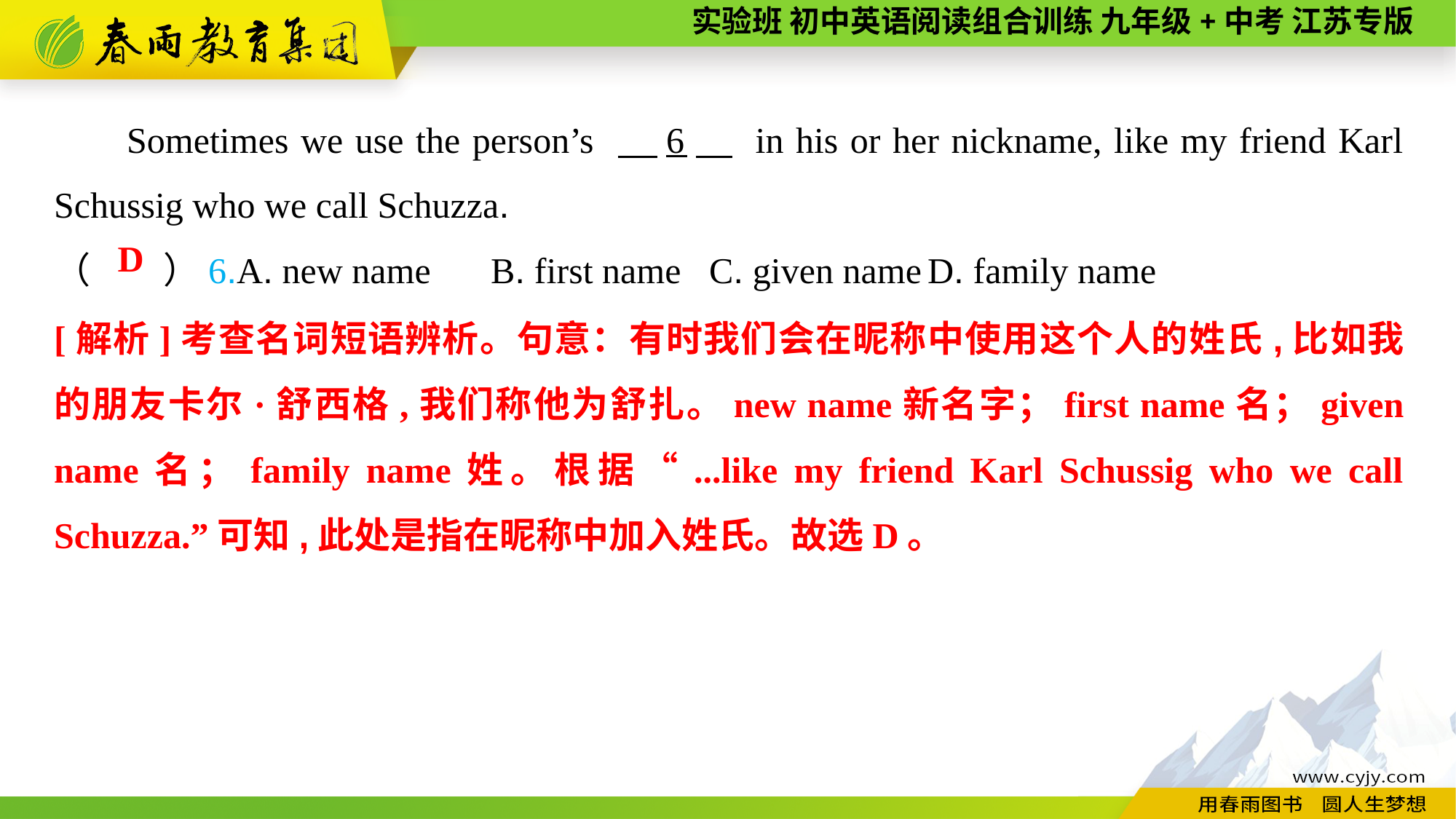

Sometimes we use the person’s 　6　 in his or her nickname, like my friend Karl Schussig who we call Schuzza.
（　　）6.A. new name	B. first name	C. given name	D. family name
D
[解析]考查名词短语辨析。句意：有时我们会在昵称中使用这个人的姓氏,比如我的朋友卡尔·舒西格,我们称他为舒扎。new name新名字；first name名；given name名；family name姓。根据“...like my friend Karl Schussig who we call Schuzza.”可知,此处是指在昵称中加入姓氏。故选D。